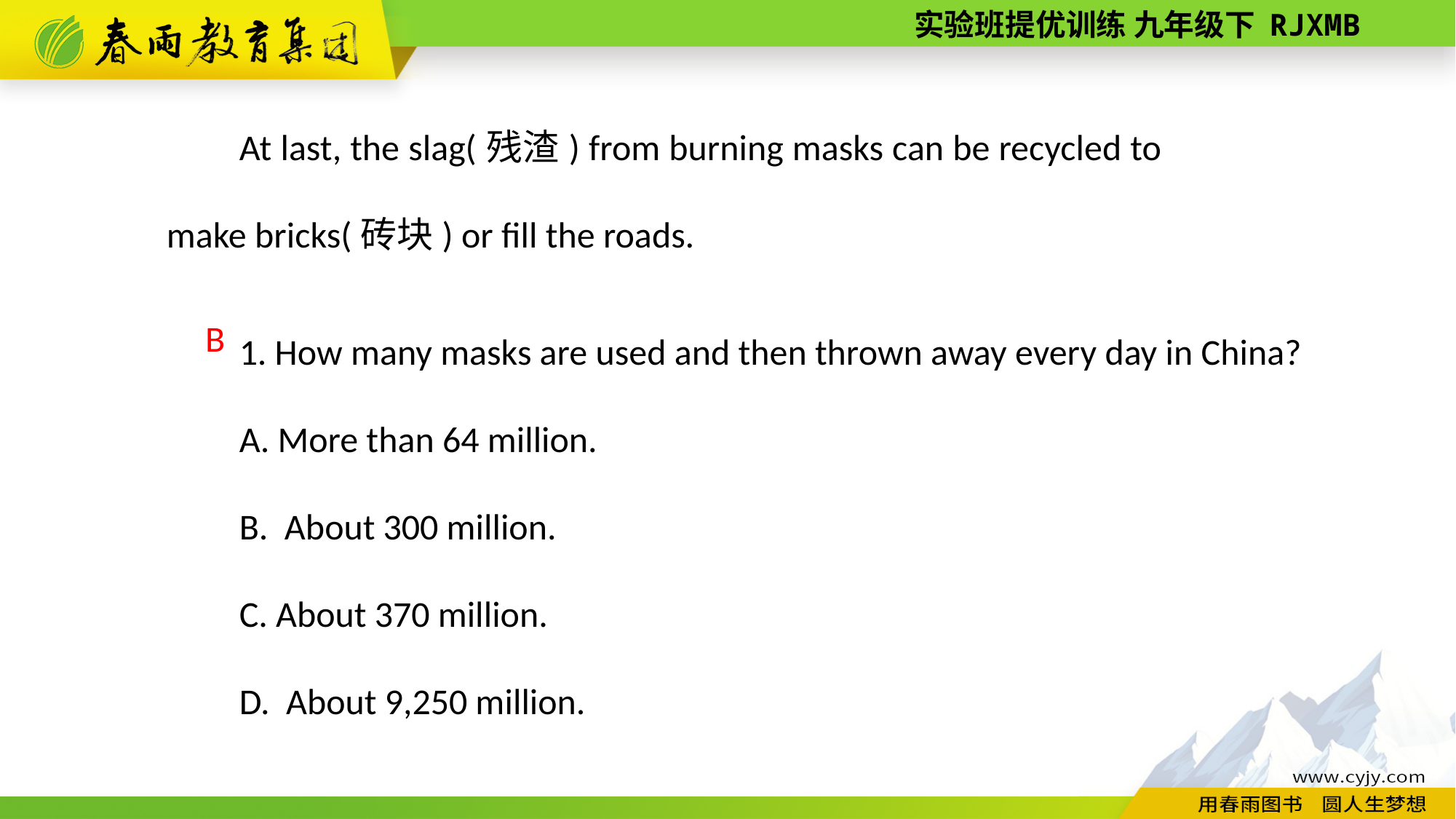

At last, the slag(残渣) from burning masks can be recycled to make bricks(砖块) or fill the roads.
1. How many masks are used and then thrown away every day in China?
A. More than 64 million.
B.  About 300 million.
C. About 370 million.
D.  About 9,250 million.
B